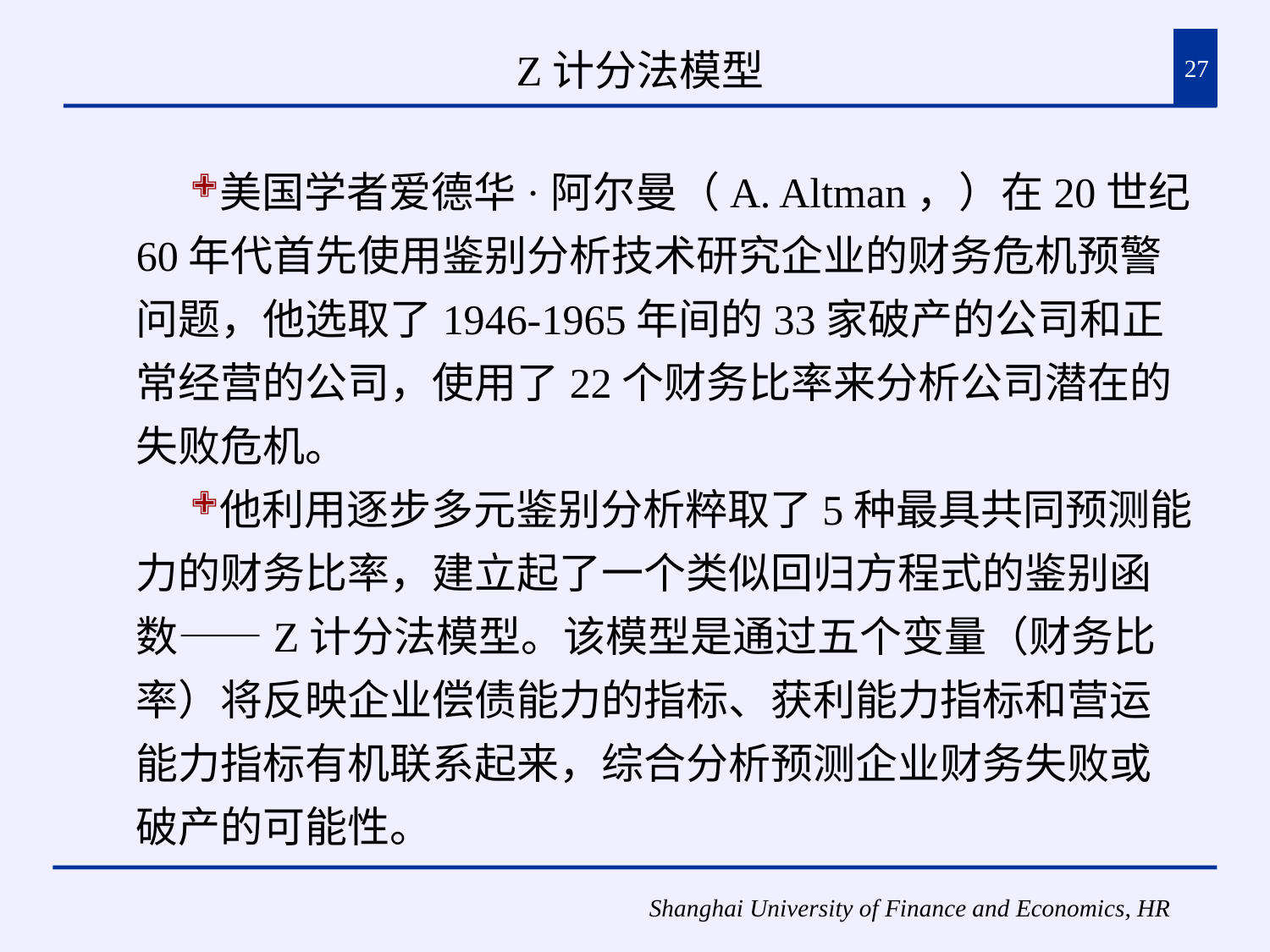

# Z计分法模型
27
美国学者爱德华·阿尔曼（A. Altman，）在20世纪60年代首先使用鉴别分析技术研究企业的财务危机预警问题，他选取了1946-1965年间的33家破产的公司和正常经营的公司，使用了22个财务比率来分析公司潜在的失败危机。
他利用逐步多元鉴别分析粹取了5种最具共同预测能力的财务比率，建立起了一个类似回归方程式的鉴别函数——Z计分法模型。该模型是通过五个变量（财务比率）将反映企业偿债能力的指标、获利能力指标和营运能力指标有机联系起来，综合分析预测企业财务失败或破产的可能性。